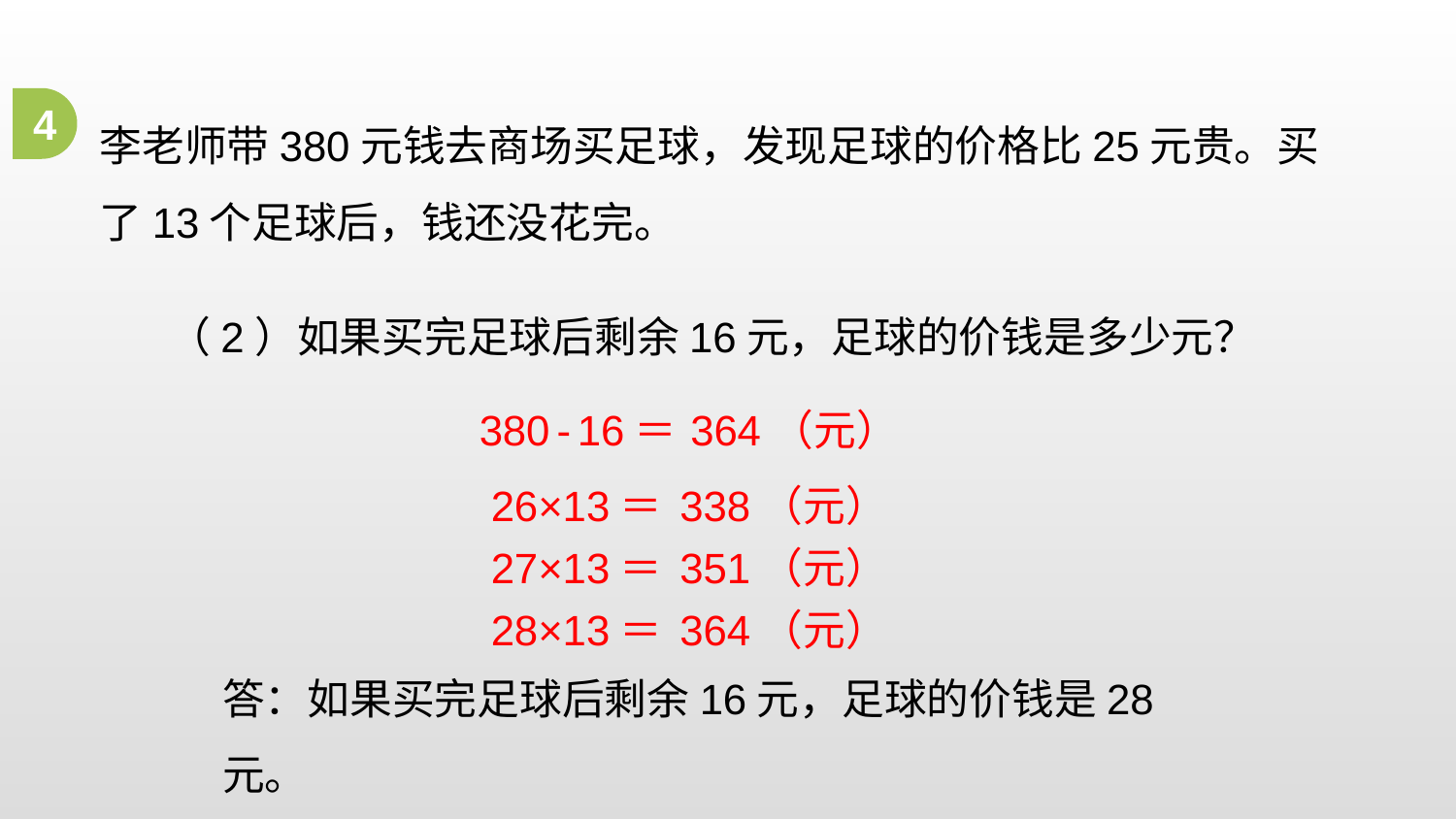

李老师带380元钱去商场买足球，发现足球的价格比25元贵。买了13个足球后，钱还没花完。
4
（2）如果买完足球后剩余16元，足球的价钱是多少元？
380 - 16＝
364（元）
26×13＝
338（元）
27×13＝
351（元）
28×13＝
364（元）
答：如果买完足球后剩余16元，足球的价钱是28元。